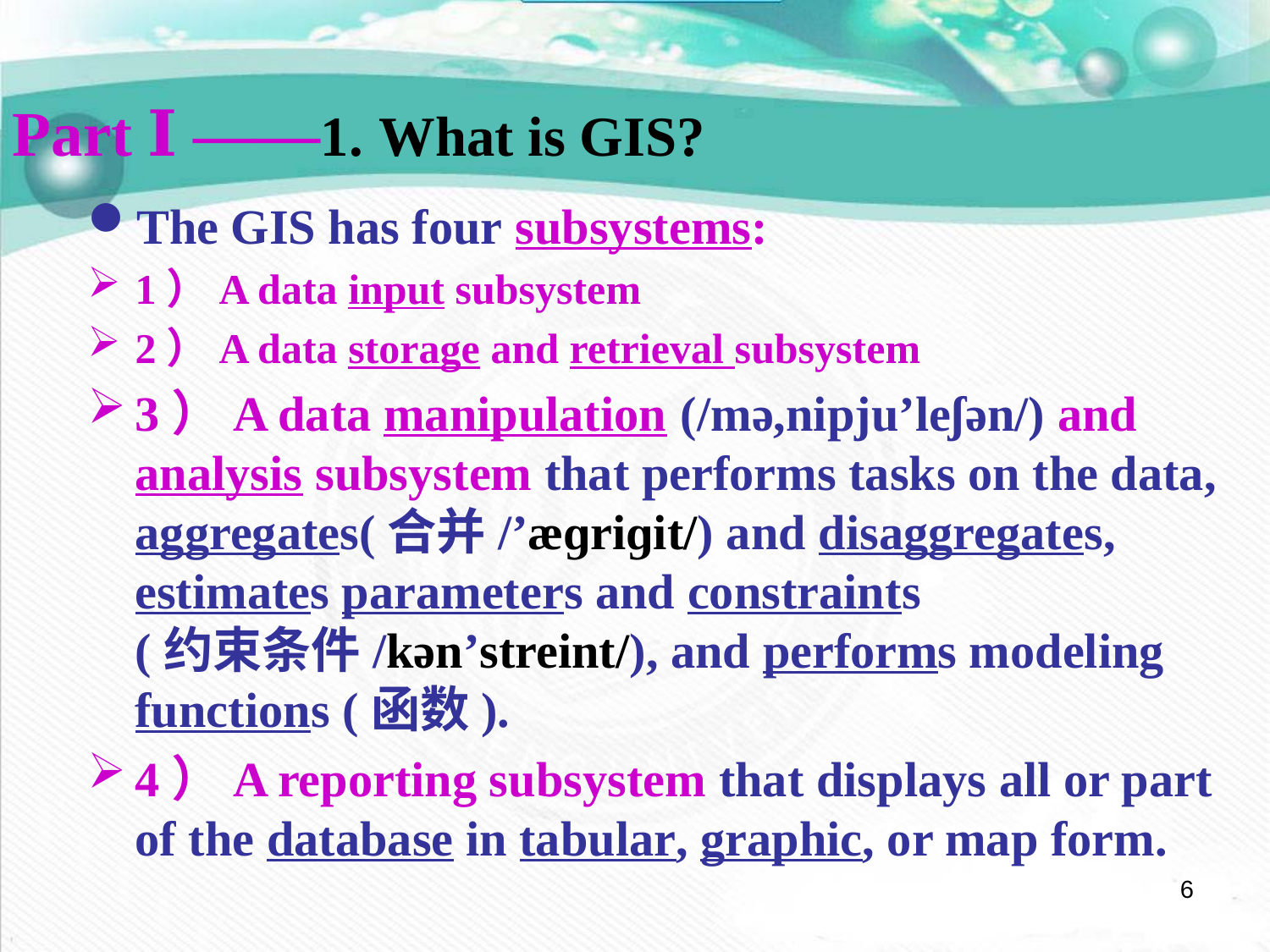

Part Ⅰ ——1. What is GIS?
The GIS has four subsystems:
1）A data input subsystem
2）A data storage and retrieval subsystem
3）A data manipulation (/mə,nipju’leʃən/) and analysis subsystem that performs tasks on the data, aggregates(合并/’æɡriɡit/) and disaggregates, estimates parameters and constraints (约束条件/kən’streint/), and performs modeling functions (函数).
4）A reporting subsystem that displays all or part of the database in tabular, graphic, or map form.
6